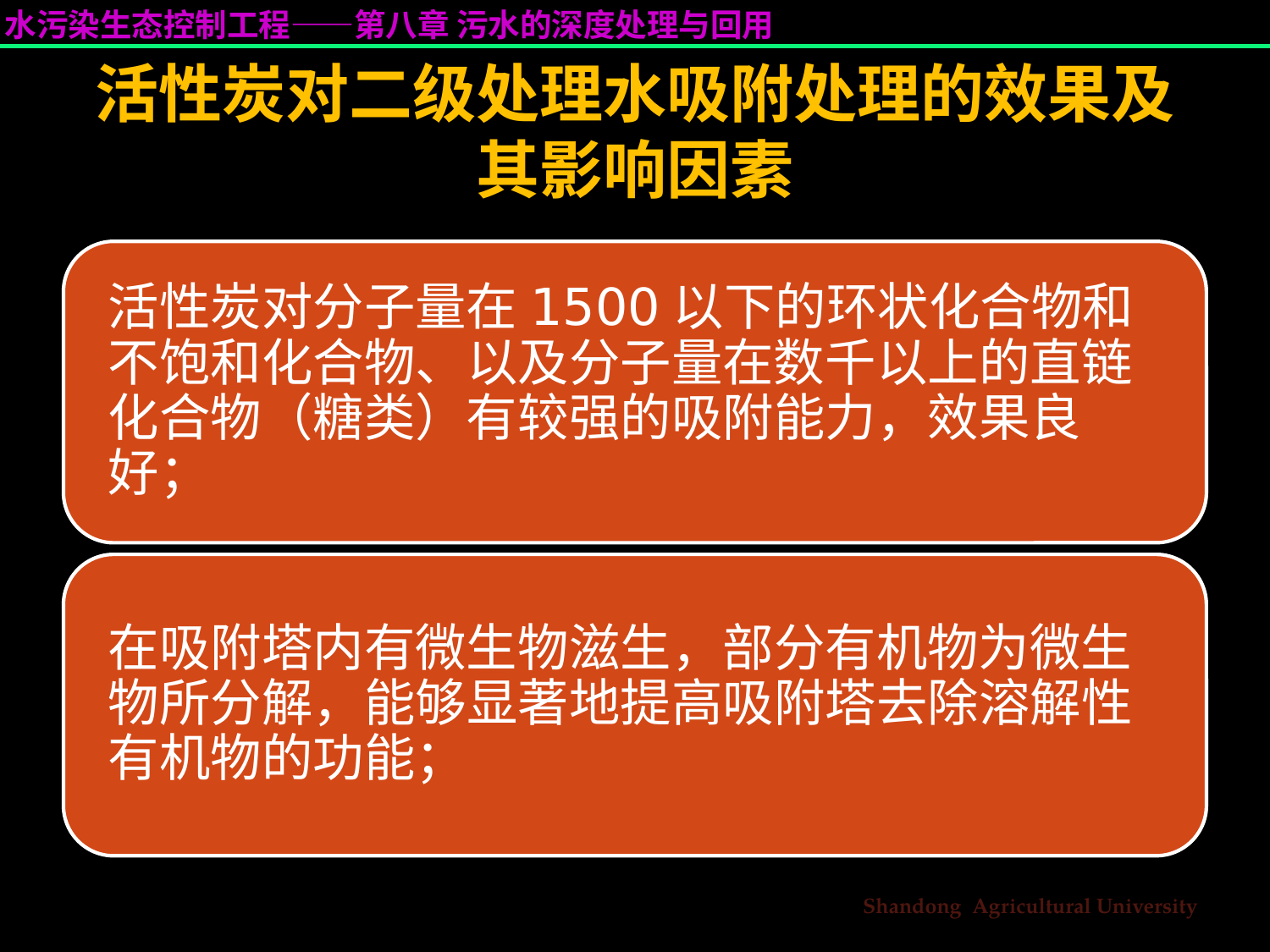

# 活性炭对二级处理水吸附处理的效果及其影响因素
活性炭对分子量在1500以下的环状化合物和不饱和化合物、以及分子量在数千以上的直链化合物（糖类）有较强的吸附能力，效果良好；
在吸附塔内有微生物滋生，部分有机物为微生物所分解，能够显著地提高吸附塔去除溶解性有机物的功能；